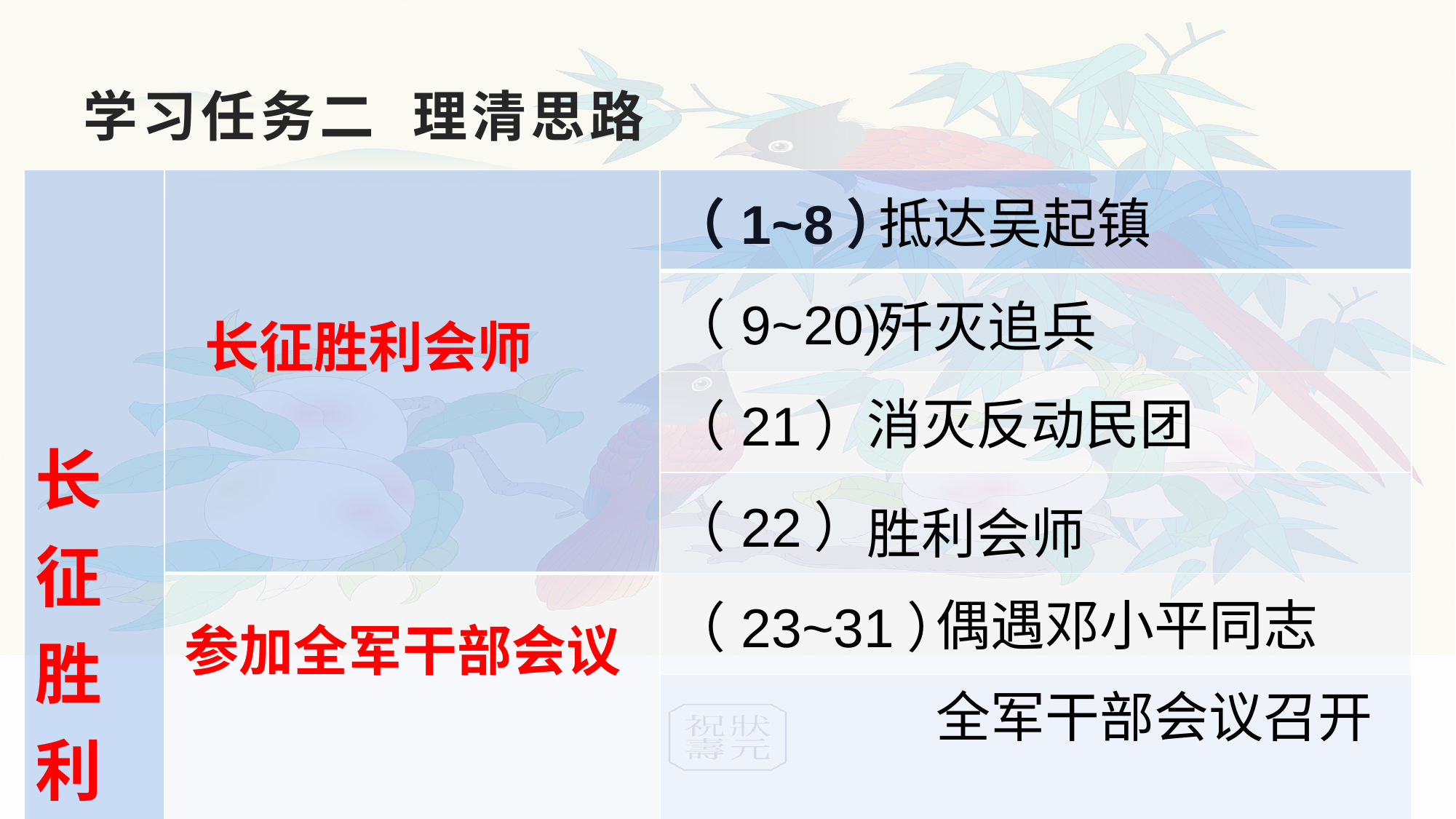

# 学习任务二  理清思路
| 长 征 胜 利 万 岁 |  | （1~8） |
| --- | --- | --- |
|  |  | （9~20) |
|  |  | （21） |
|  |  | （22） |
|  |  | （23~31） |
|  |  | （32~46） |
抵达吴起镇

歼灭追兵
长征胜利会师
消灭反动民团
胜利会师
偶遇邓小平同志
参加全军干部会议
全军干部会议召开